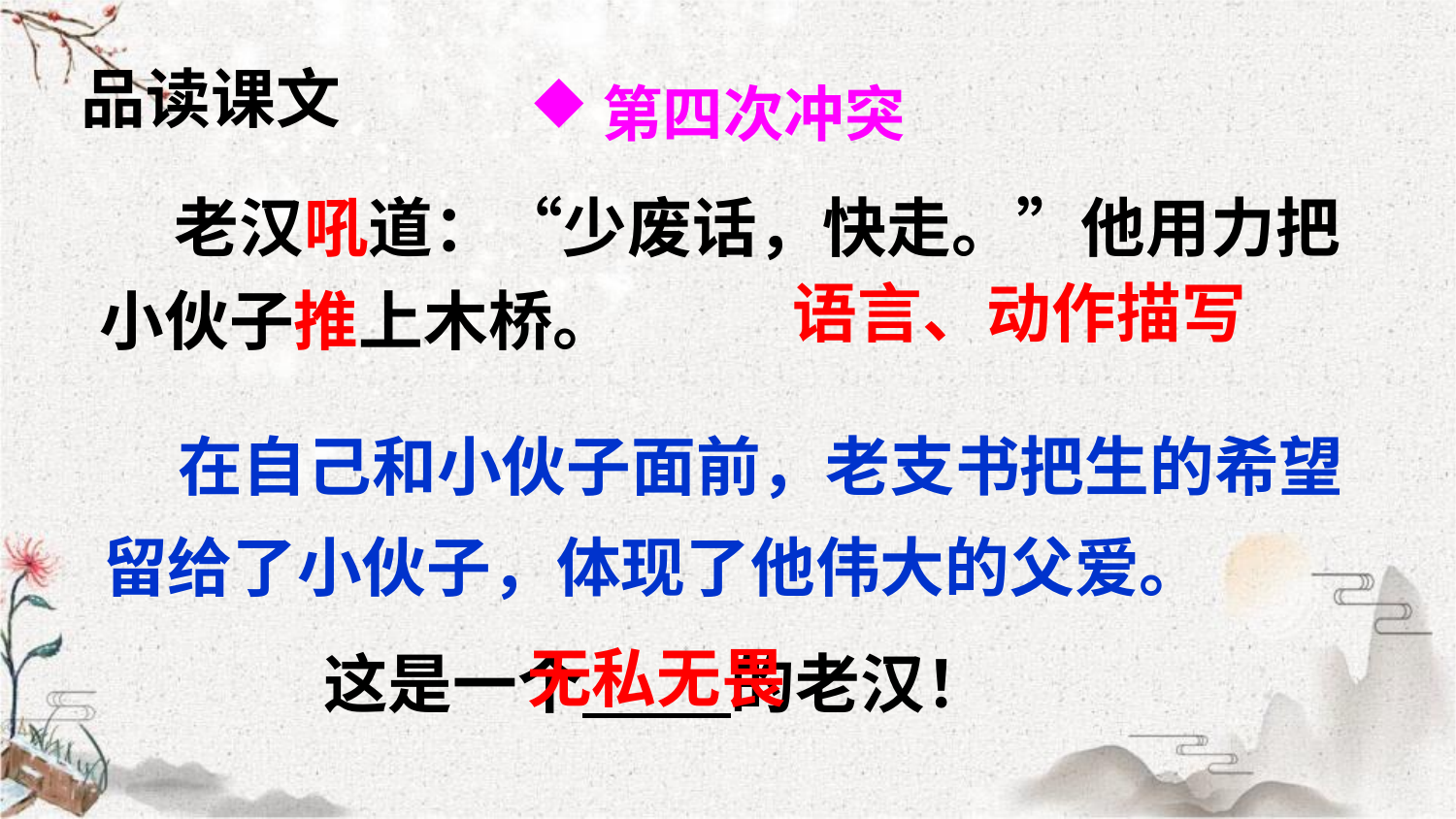

第四次冲突
品读课文
    老汉吼道：“少废话，快走。”他用力把小伙子推上木桥。
语言、动作描写
    在自己和小伙子面前，老支书把生的希望留给了小伙子，体现了他伟大的父爱。
无私无畏
这是一个          的老汉！